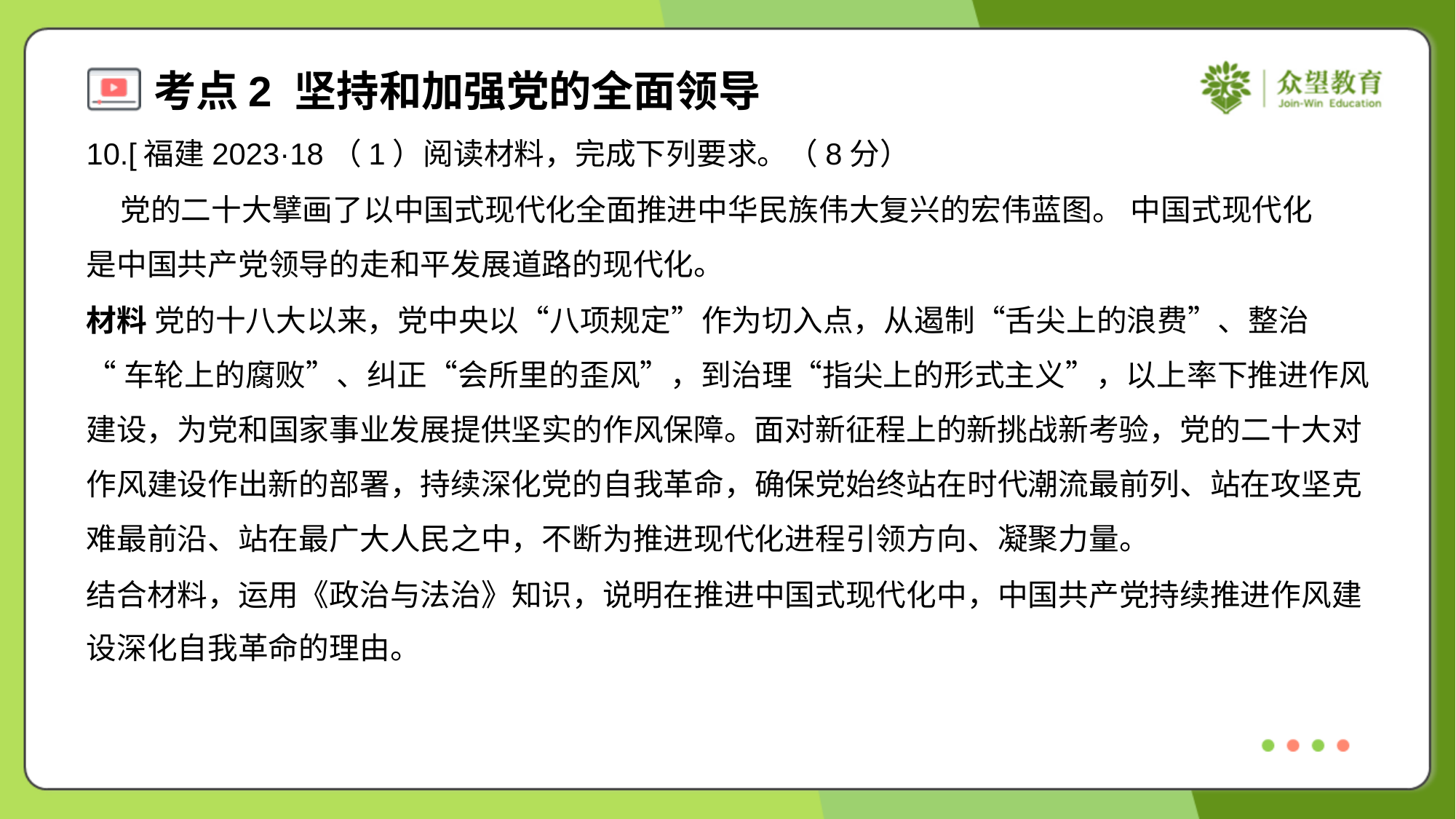

10.[福建2023·18（1）阅读材料，完成下列要求。（8分）
    党的二十大擘画了以中国式现代化全面推进中华民族伟大复兴的宏伟蓝图。 中国式现代化
是中国共产党领导的走和平发展道路的现代化。
材料 党的十八大以来，党中央以“八项规定”作为切入点，从遏制“舌尖上的浪费”、整治
“车轮上的腐败”、纠正“会所里的歪风”，到治理“指尖上的形式主义”，以上率下推进作风
建设，为党和国家事业发展提供坚实的作风保障。面对新征程上的新挑战新考验，党的二十大对
作风建设作出新的部署，持续深化党的自我革命，确保党始终站在时代潮流最前列、站在攻坚克
难最前沿、站在最广大人民之中，不断为推进现代化进程引领方向、凝聚力量。
结合材料，运用《政治与法治》知识，说明在推进中国式现代化中，中国共产党持续推进作风建
设深化自我革命的理由。